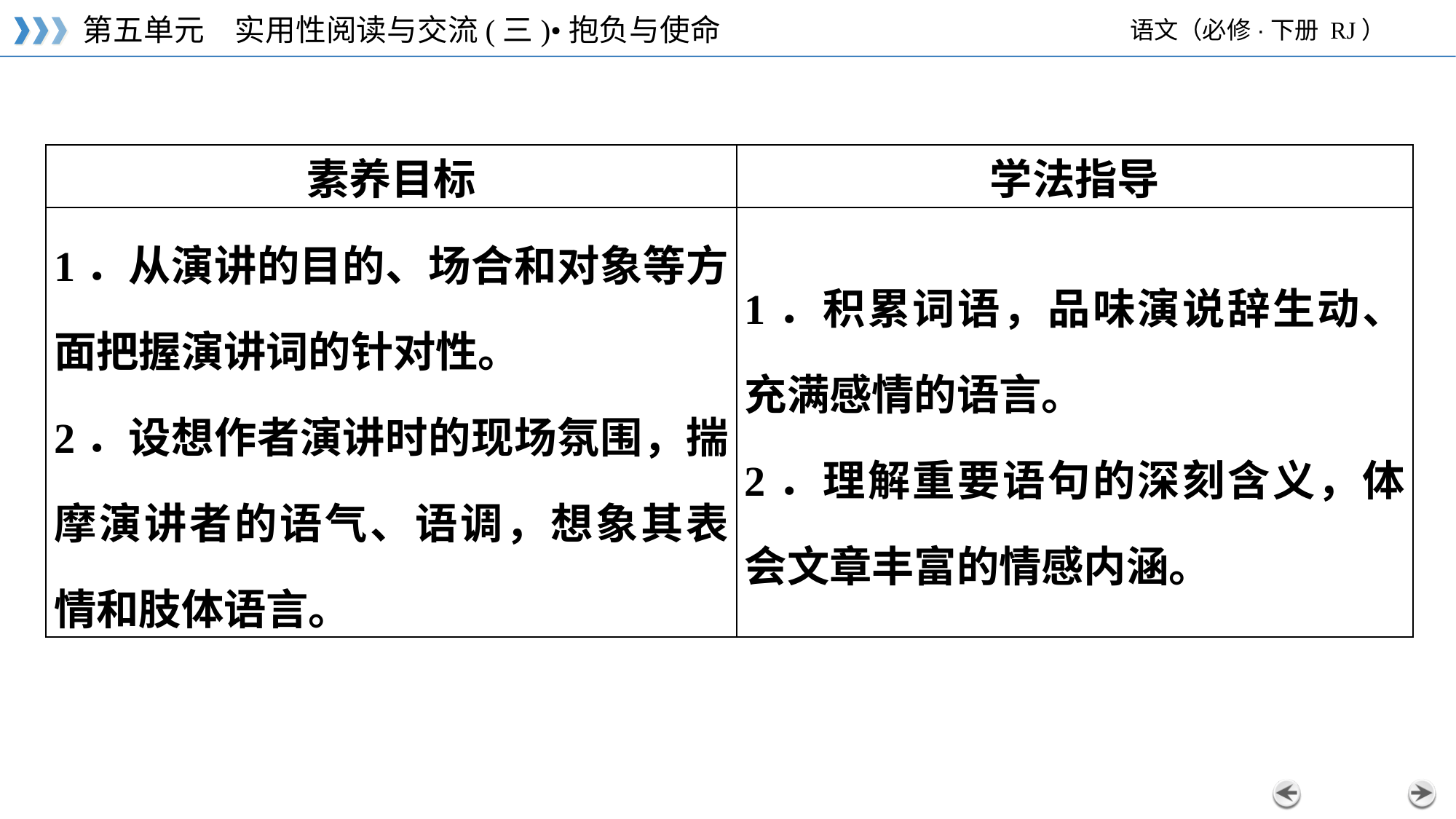

| 素养目标 | 学法指导 |
| --- | --- |
| 1．从演讲的目的、场合和对象等方面把握演讲词的针对性。 2．设想作者演讲时的现场氛围，揣摩演讲者的语气、语调，想象其表情和肢体语言。 | 1．积累词语，品味演说辞生动、充满感情的语言。 2．理解重要语句的深刻含义，体会文章丰富的情感内涵。 |